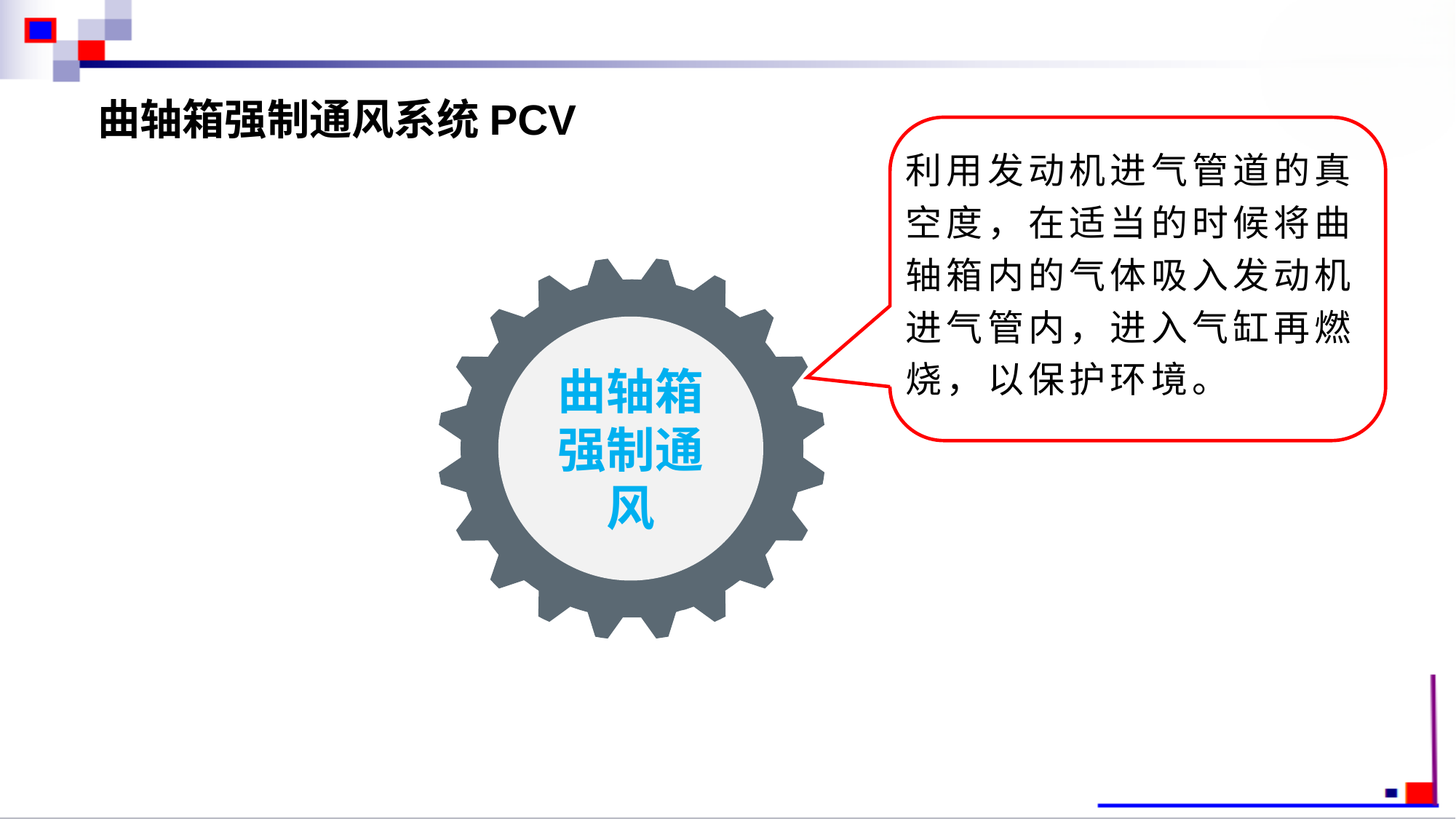

曲轴箱强制通风系统PCV
利用发动机进气管道的真空度，在适当的时候将曲轴箱内的气体吸入发动机进气管内，进入气缸再燃烧，以保护环境。

曲轴箱强制通风

窜气